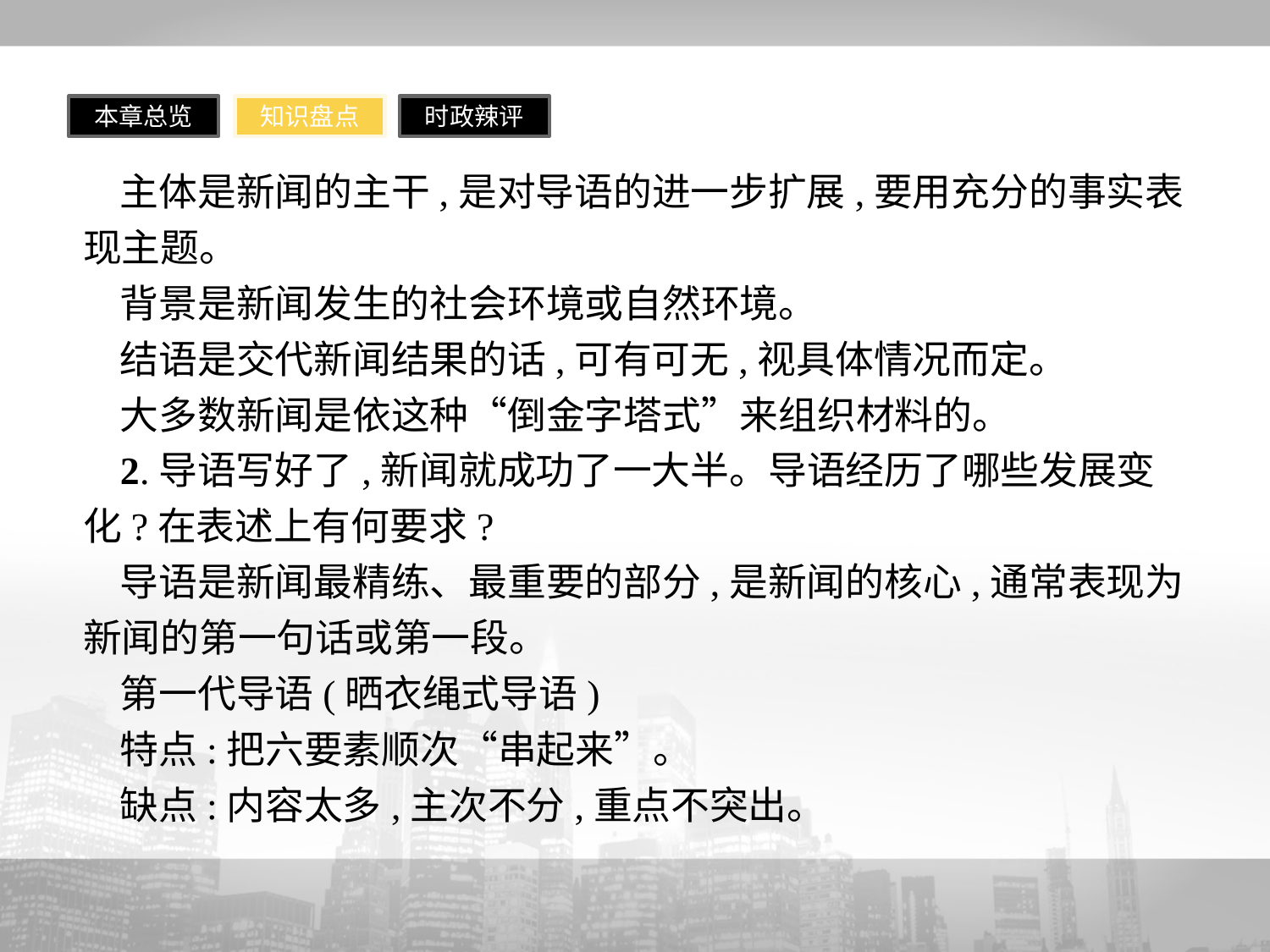

本章总览
知识盘点
时政辣评
主体是新闻的主干,是对导语的进一步扩展,要用充分的事实表现主题。
背景是新闻发生的社会环境或自然环境。
结语是交代新闻结果的话,可有可无,视具体情况而定。
大多数新闻是依这种“倒金字塔式”来组织材料的。
2.导语写好了,新闻就成功了一大半。导语经历了哪些发展变化?在表述上有何要求?
导语是新闻最精练、最重要的部分,是新闻的核心,通常表现为新闻的第一句话或第一段。
第一代导语(晒衣绳式导语)
特点:把六要素顺次“串起来”。
缺点:内容太多,主次不分,重点不突出。